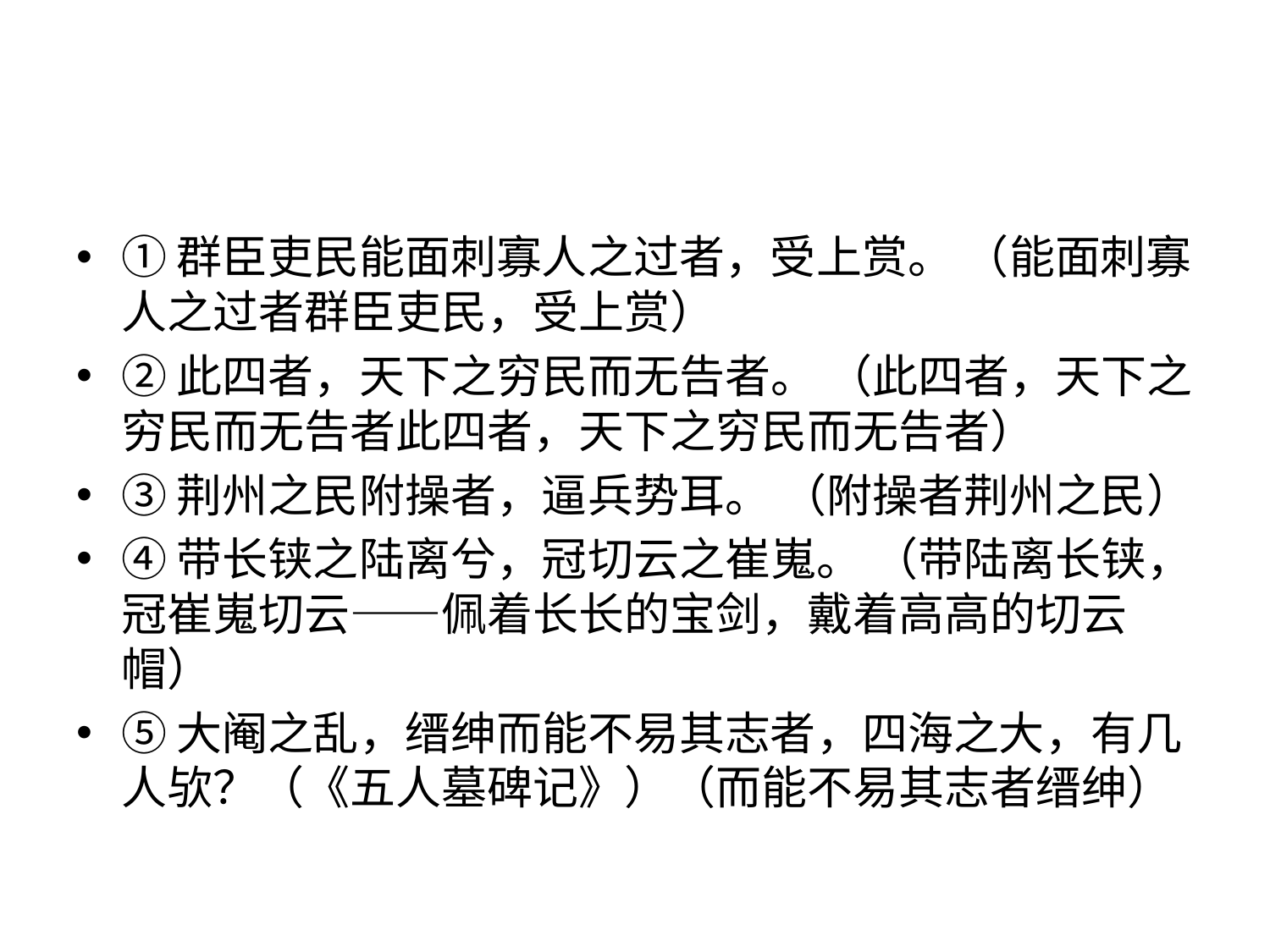

#
①群臣吏民能面刺寡人之过者，受上赏。 （能面刺寡人之过者群臣吏民，受上赏）
②此四者，天下之穷民而无告者。 （此四者，天下之穷民而无告者此四者，天下之穷民而无告者）
③荆州之民附操者，逼兵势耳。 （附操者荆州之民）
④带长铗之陆离兮，冠切云之崔嵬。 （带陆离长铗，冠崔嵬切云——佩着长长的宝剑，戴着高高的切云帽）
⑤大阉之乱，缙绅而能不易其志者，四海之大，有几人欤？（《五人墓碑记》）（而能不易其志者缙绅）